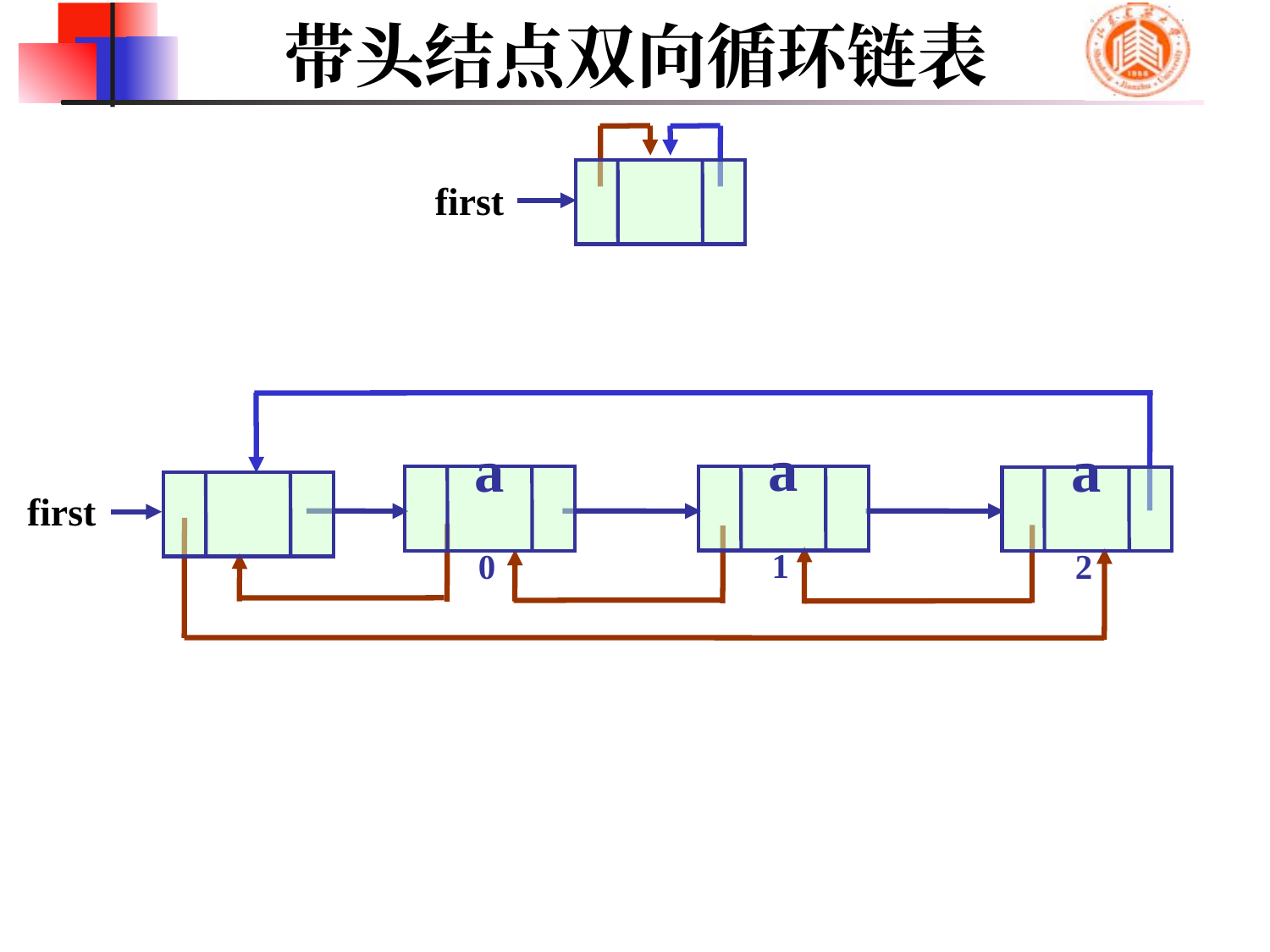

# 带头结点双向循环链表

first

a1

a0

a2

first